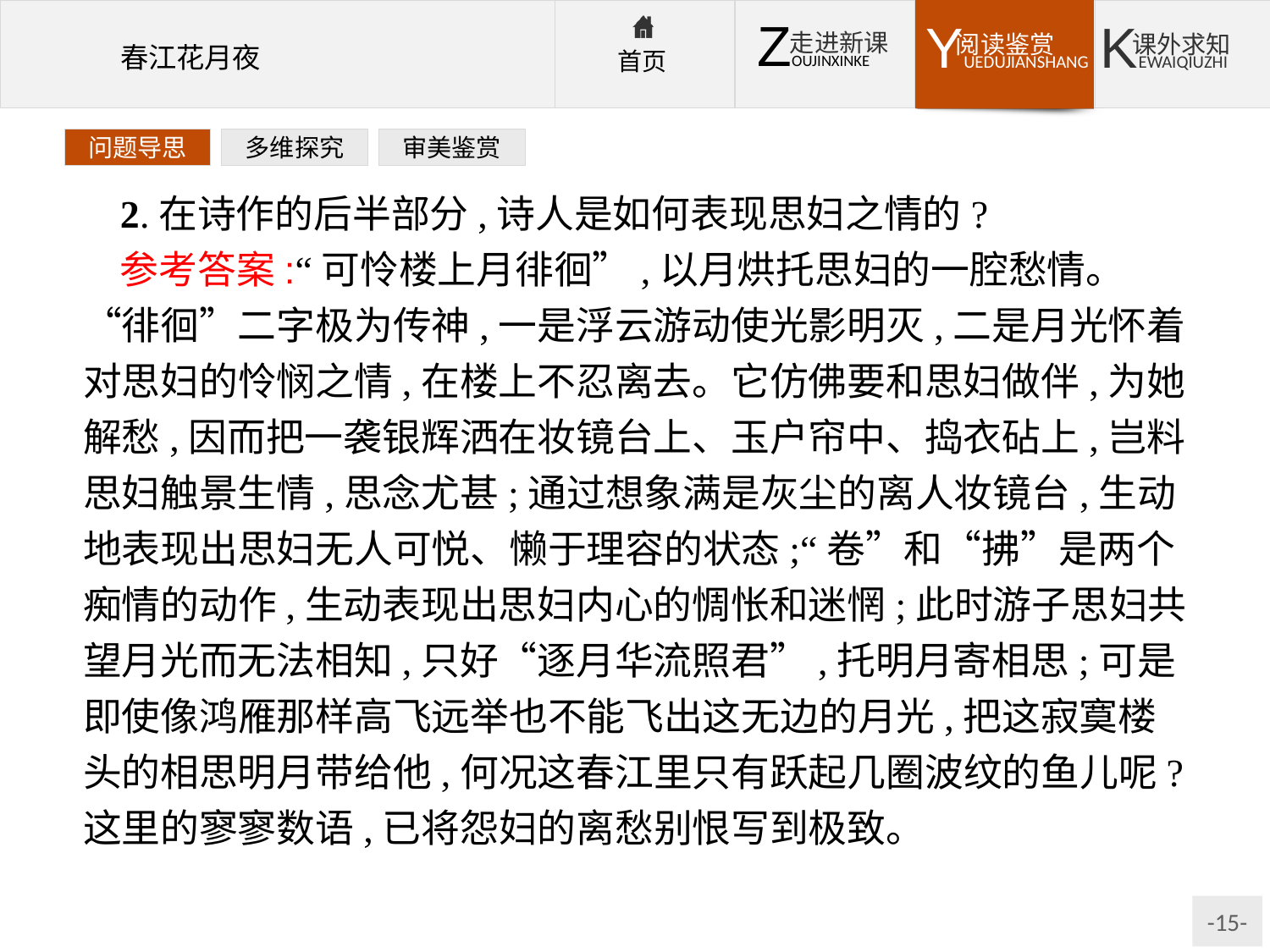

问题导思
多维探究
审美鉴赏
2.在诗作的后半部分,诗人是如何表现思妇之情的?
参考答案:“可怜楼上月徘徊”,以月烘托思妇的一腔愁情。“徘徊”二字极为传神,一是浮云游动使光影明灭,二是月光怀着对思妇的怜悯之情,在楼上不忍离去。它仿佛要和思妇做伴,为她解愁,因而把一袭银辉洒在妆镜台上、玉户帘中、捣衣砧上,岂料思妇触景生情,思念尤甚;通过想象满是灰尘的离人妆镜台,生动地表现出思妇无人可悦、懒于理容的状态;“卷”和“拂”是两个痴情的动作,生动表现出思妇内心的惆怅和迷惘;此时游子思妇共望月光而无法相知,只好“逐月华流照君”,托明月寄相思;可是即使像鸿雁那样高飞远举也不能飞出这无边的月光,把这寂寞楼头的相思明月带给他,何况这春江里只有跃起几圈波纹的鱼儿呢?这里的寥寥数语,已将怨妇的离愁别恨写到极致。